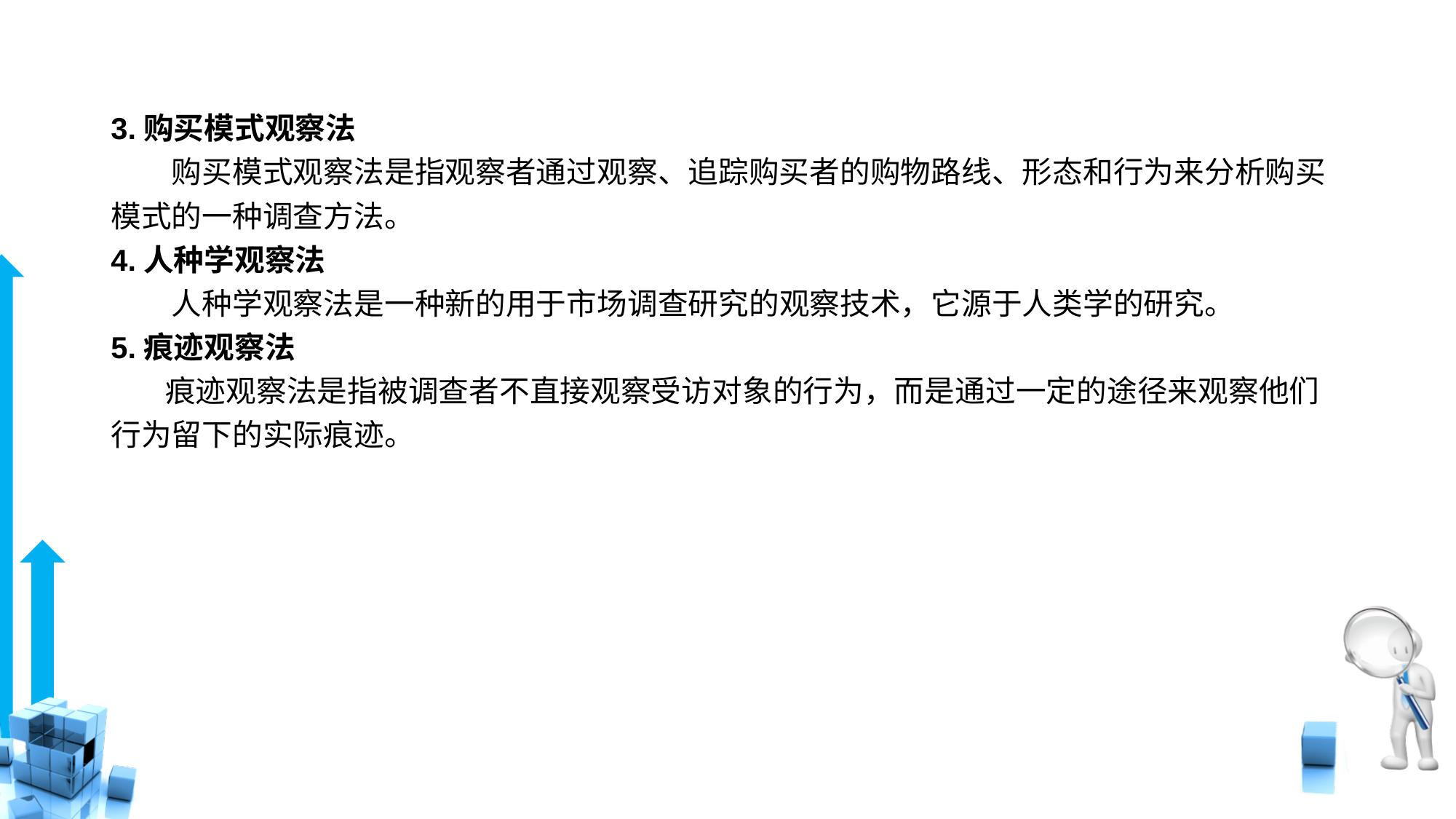

# 3.购买模式观察法
　　购买模式观察法是指观察者通过观察、追踪购买者的购物路线、形态和行为来分析购买模式的一种调查方法。
4.人种学观察法
　　人种学观察法是一种新的用于市场调查研究的观察技术，它源于人类学的研究。
5.痕迹观察法
       痕迹观察法是指被调查者不直接观察受访对象的行为，而是通过一定的途径来观察他们行为留下的实际痕迹。